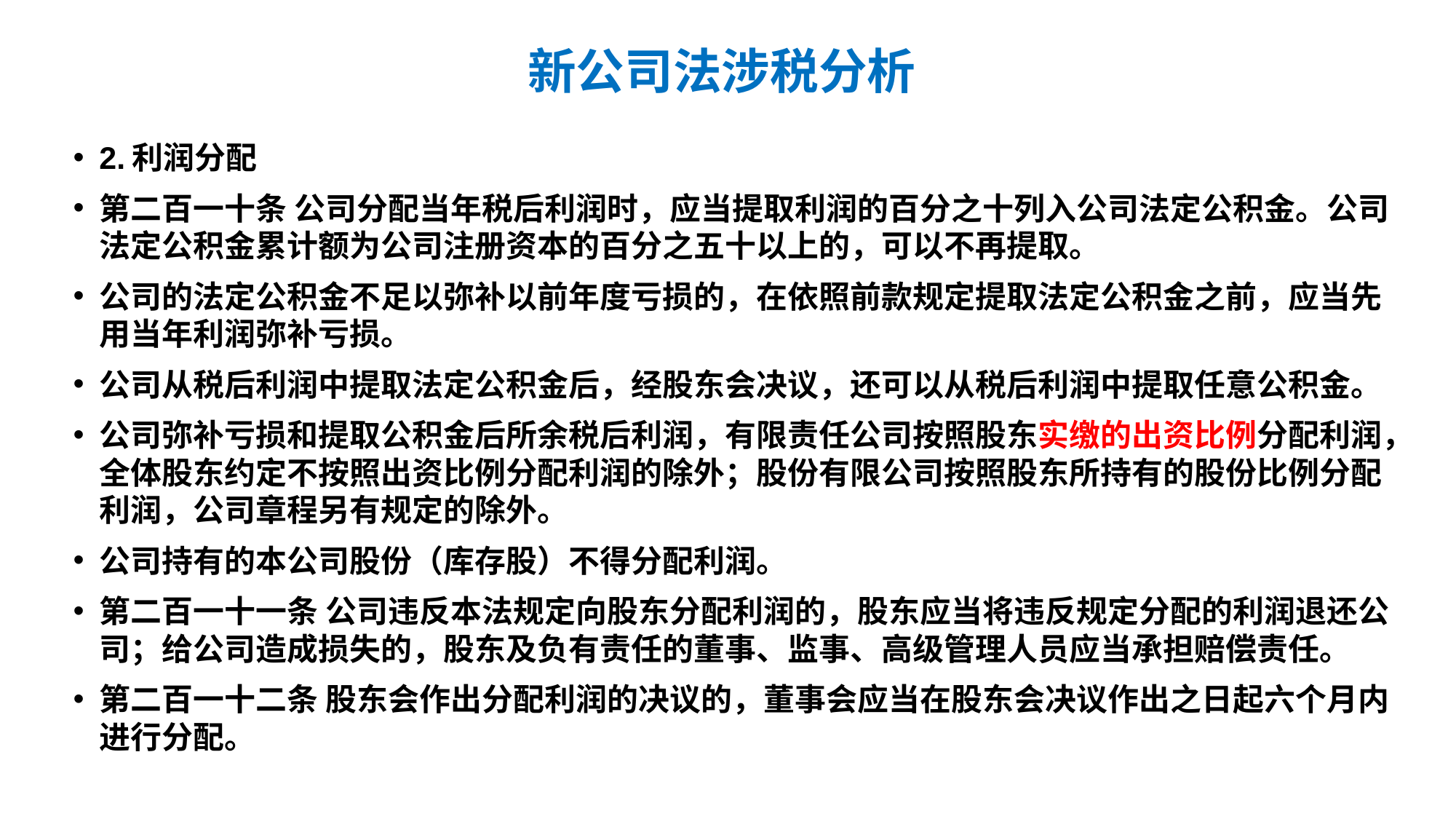

# 新公司法涉税分析
2.利润分配
第二百一十条 公司分配当年税后利润时，应当提取利润的百分之十列入公司法定公积金。公司法定公积金累计额为公司注册资本的百分之五十以上的，可以不再提取。
公司的法定公积金不足以弥补以前年度亏损的，在依照前款规定提取法定公积金之前，应当先用当年利润弥补亏损。
公司从税后利润中提取法定公积金后，经股东会决议，还可以从税后利润中提取任意公积金。
公司弥补亏损和提取公积金后所余税后利润，有限责任公司按照股东实缴的出资比例分配利润，全体股东约定不按照出资比例分配利润的除外；股份有限公司按照股东所持有的股份比例分配利润，公司章程另有规定的除外。
公司持有的本公司股份（库存股）不得分配利润。
第二百一十一条 公司违反本法规定向股东分配利润的，股东应当将违反规定分配的利润退还公司；给公司造成损失的，股东及负有责任的董事、监事、高级管理人员应当承担赔偿责任。
第二百一十二条 股东会作出分配利润的决议的，董事会应当在股东会决议作出之日起六个月内进行分配。